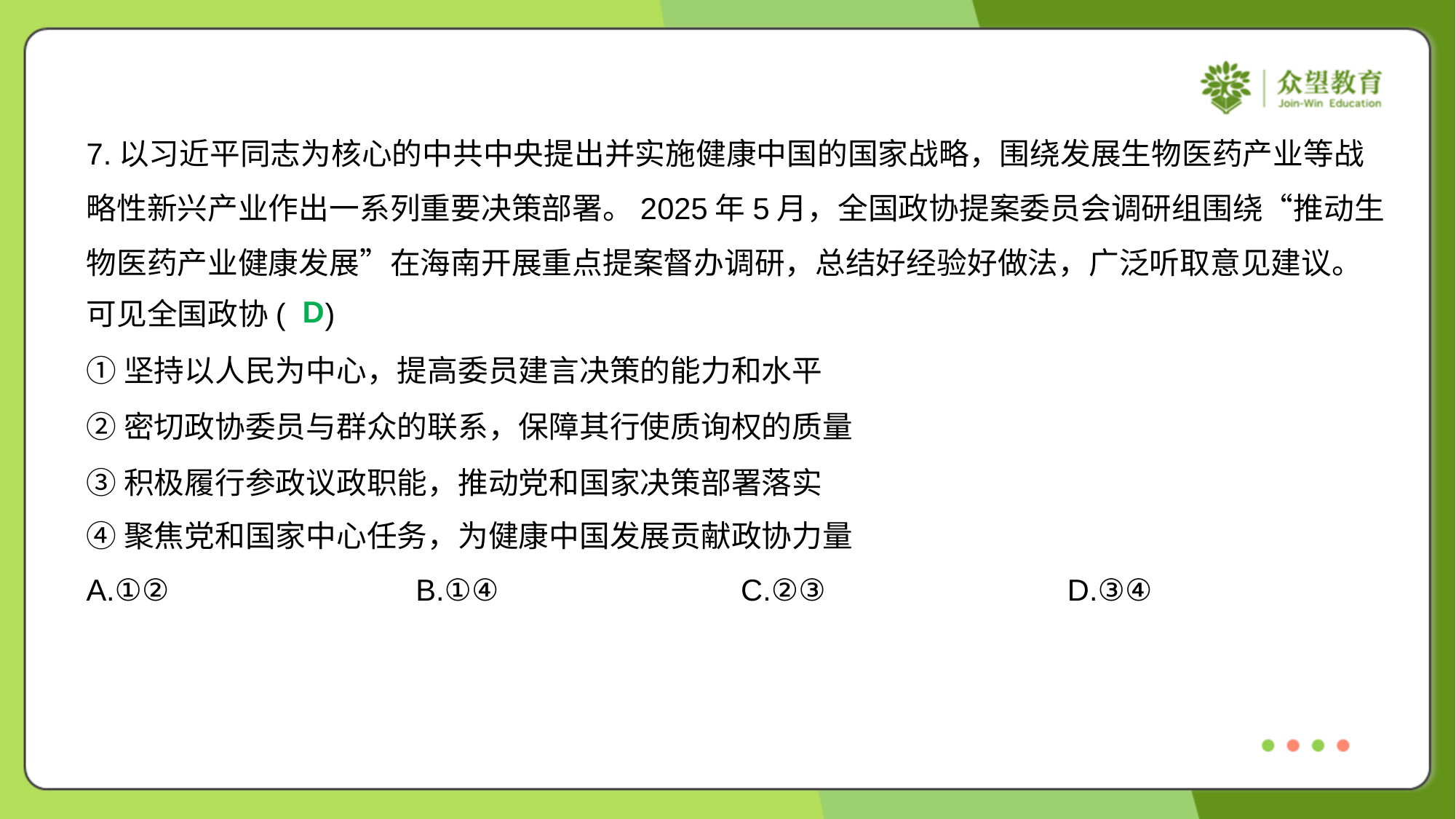

7.以习近平同志为核心的中共中央提出并实施健康中国的国家战略，围绕发展生物医药产业等战
略性新兴产业作出一系列重要决策部署。2025年5月，全国政协提案委员会调研组围绕“推动生
物医药产业健康发展”在海南开展重点提案督办调研，总结好经验好做法，广泛听取意见建议。
可见全国政协(     )
D
①坚持以人民为中心，提高委员建言决策的能力和水平
②密切政协委员与群众的联系，保障其行使质询权的质量
③积极履行参政议政职能，推动党和国家决策部署落实
④聚焦党和国家中心任务，为健康中国发展贡献政协力量
A.①②	B.①④	C.②③	D.③④